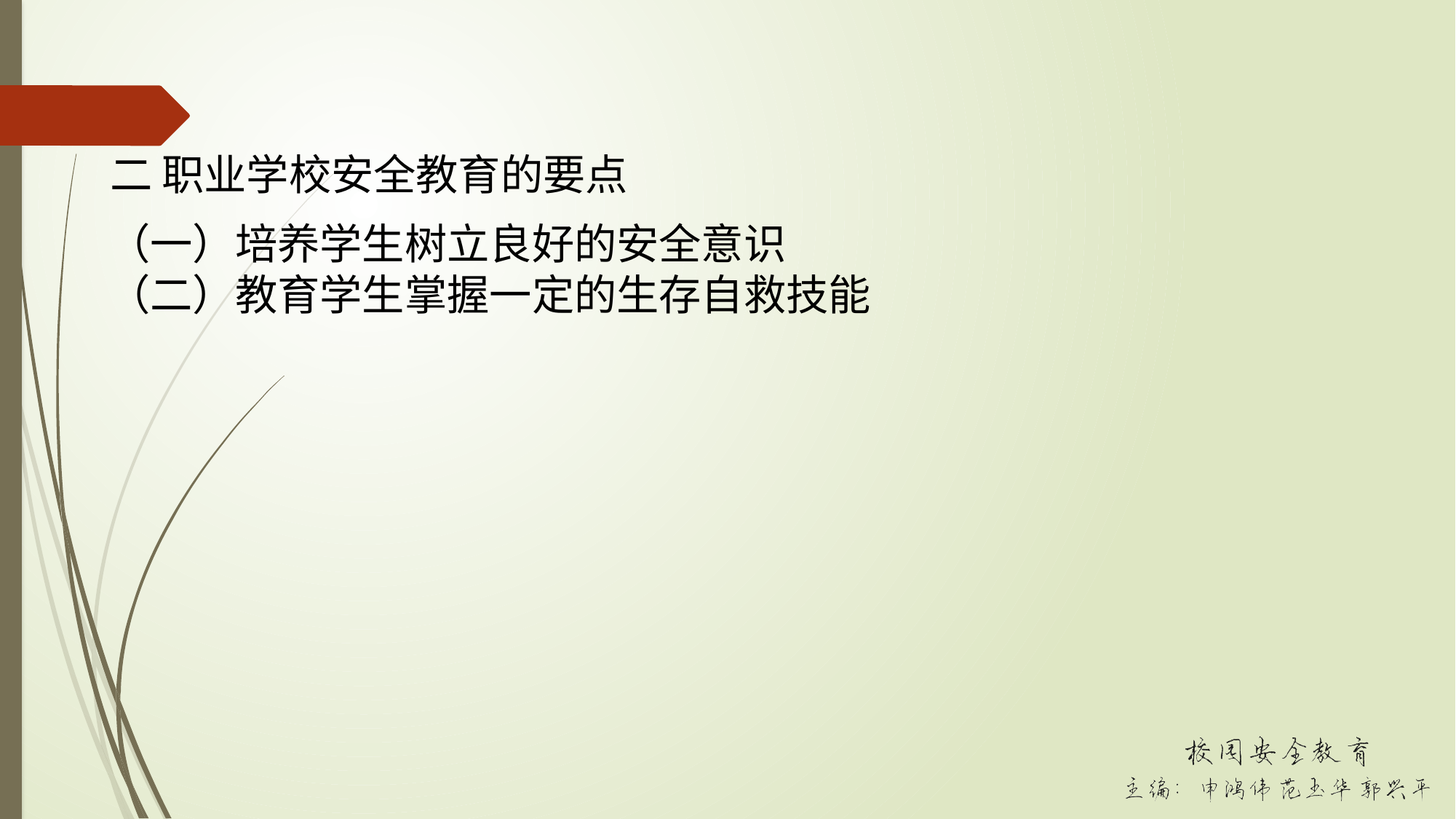

二 职业学校安全教育的要点
（一）培养学生树立良好的安全意识
（二）教育学生掌握一定的生存自救技能